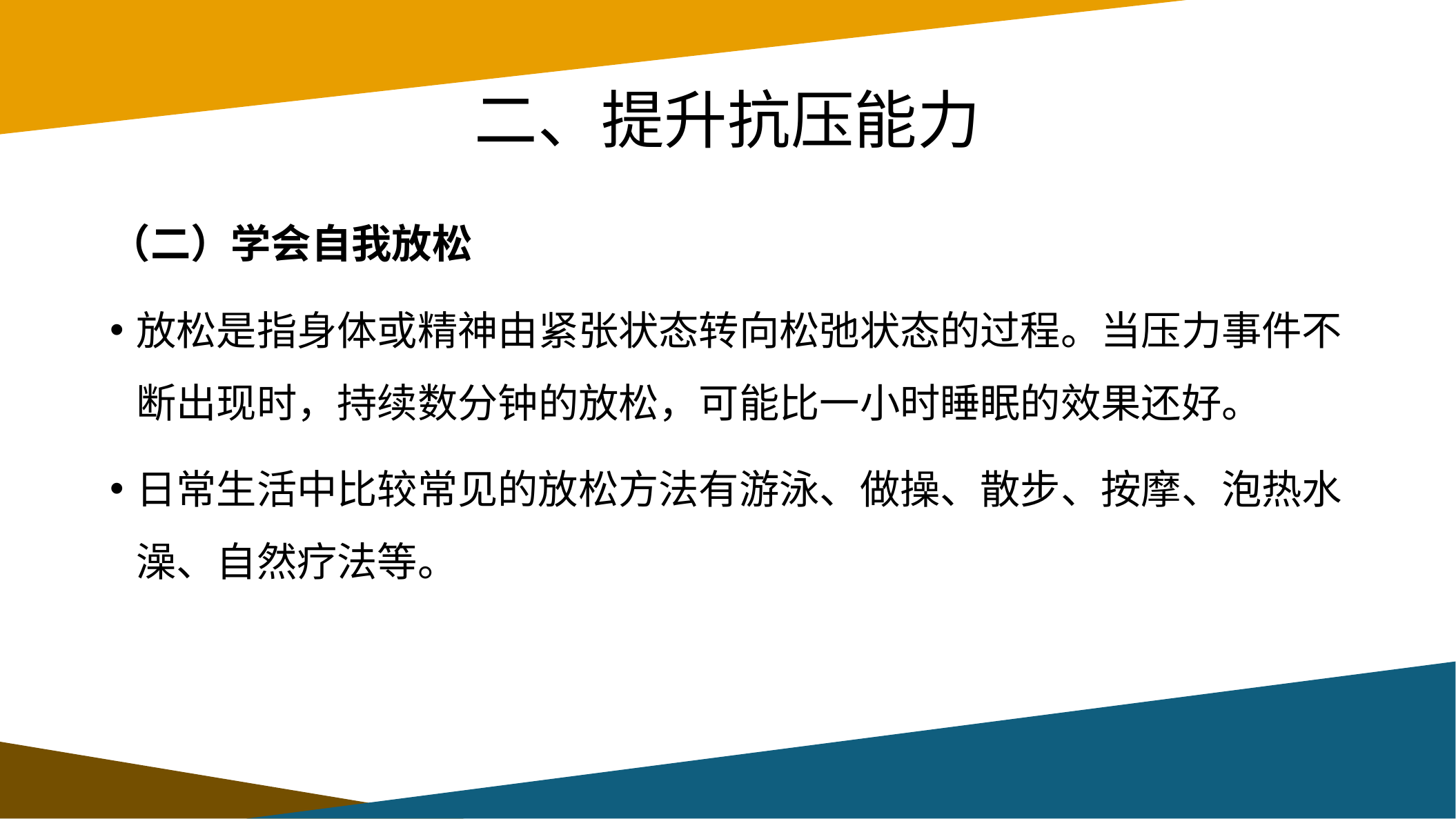

# 二、提升抗压能力
（二）学会自我放松
放松是指身体或精神由紧张状态转向松弛状态的过程。当压力事件不断出现时，持续数分钟的放松，可能比一小时睡眠的效果还好。
日常生活中比较常见的放松方法有游泳、做操、散步、按摩、泡热水澡、自然疗法等。